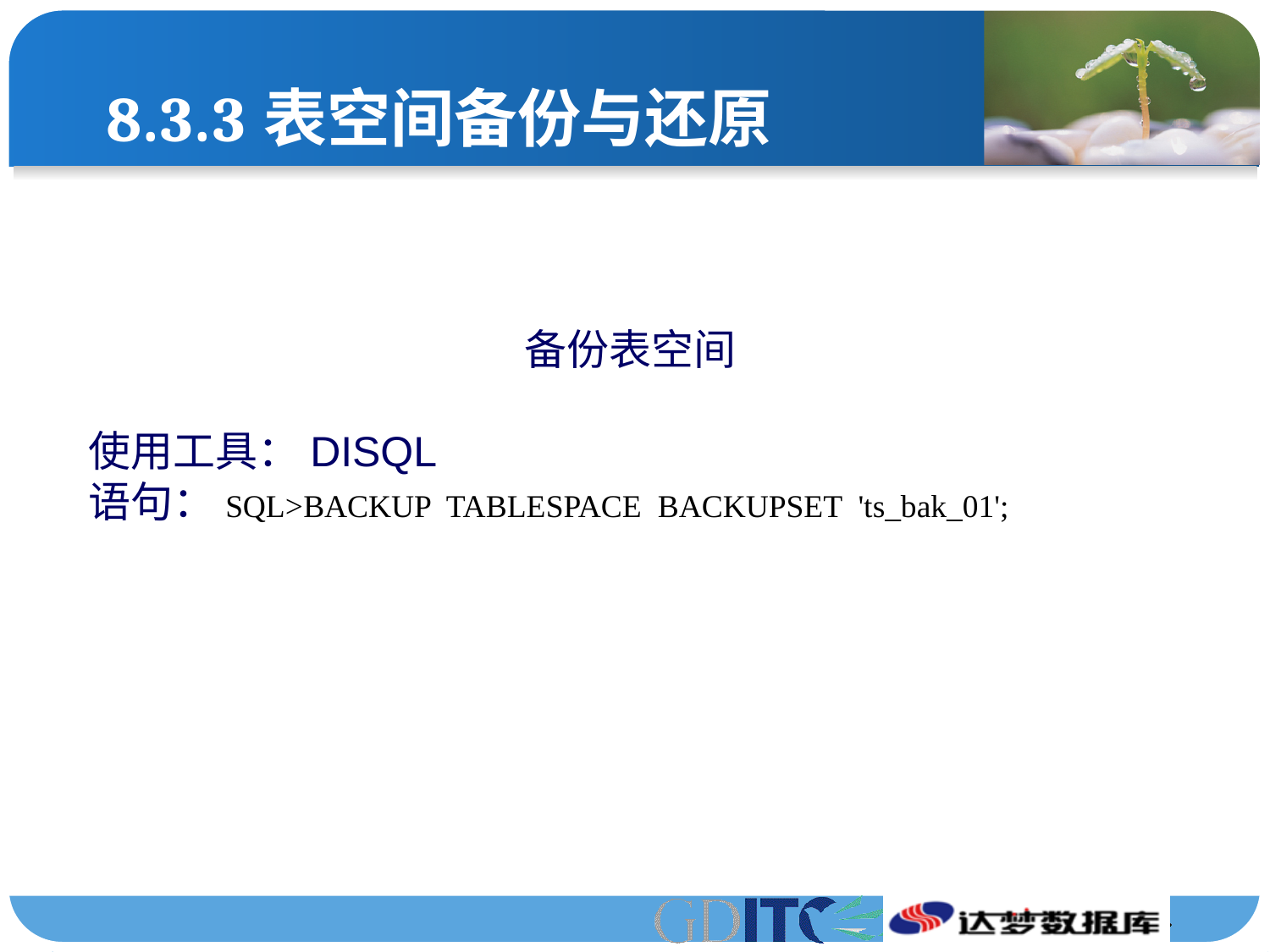

# 8.3.3表空间备份与还原
备份表空间

使用工具：DISQL
语句：SQL>BACKUP  TABLESPACE  BACKUPSET  'ts_bak_01';